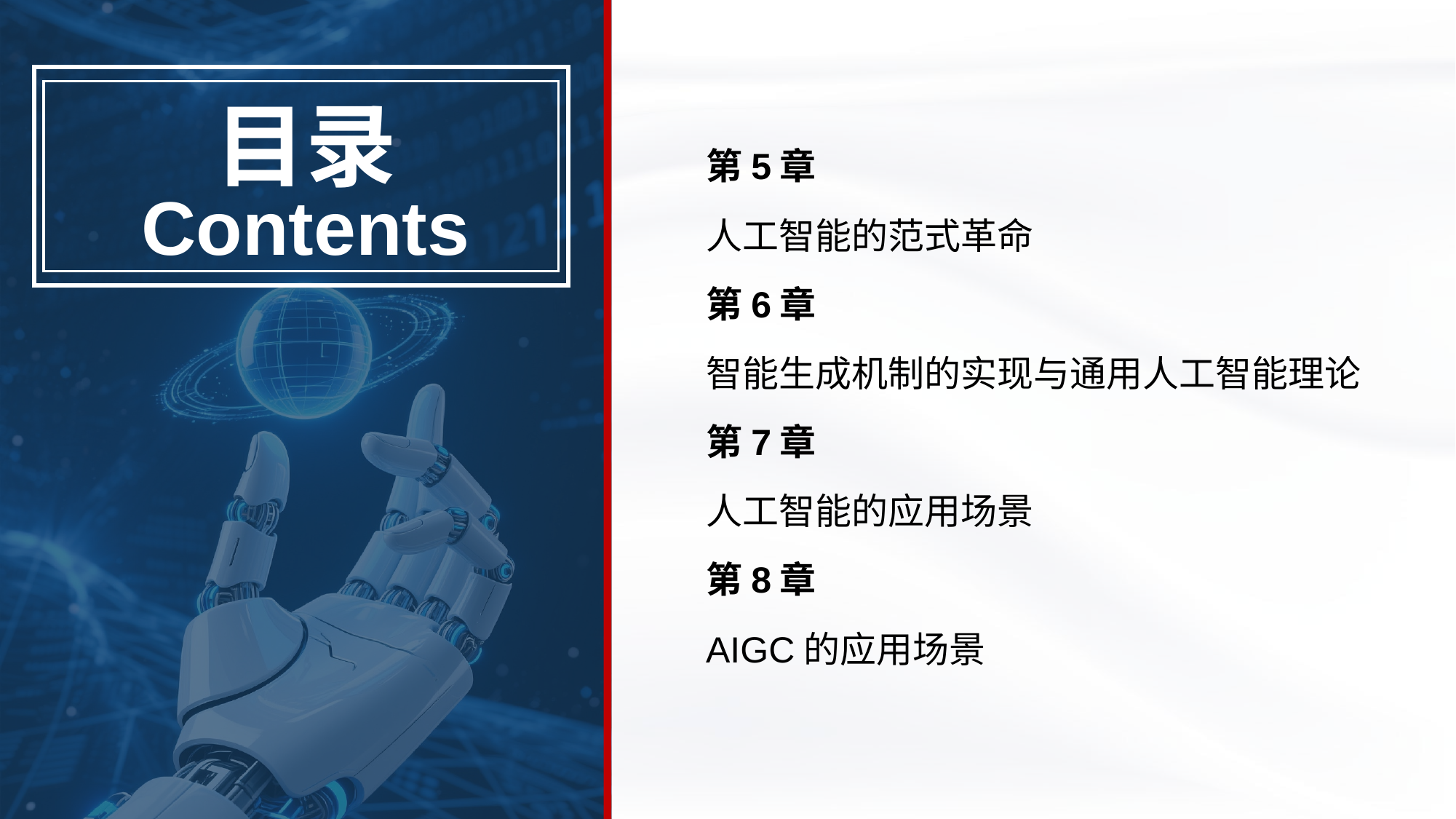

第5章
人工智能的范式革命
第6章
智能生成机制的实现与通用人工智能理论
第7章
人工智能的应用场景
第8章
AIGC的应用场景